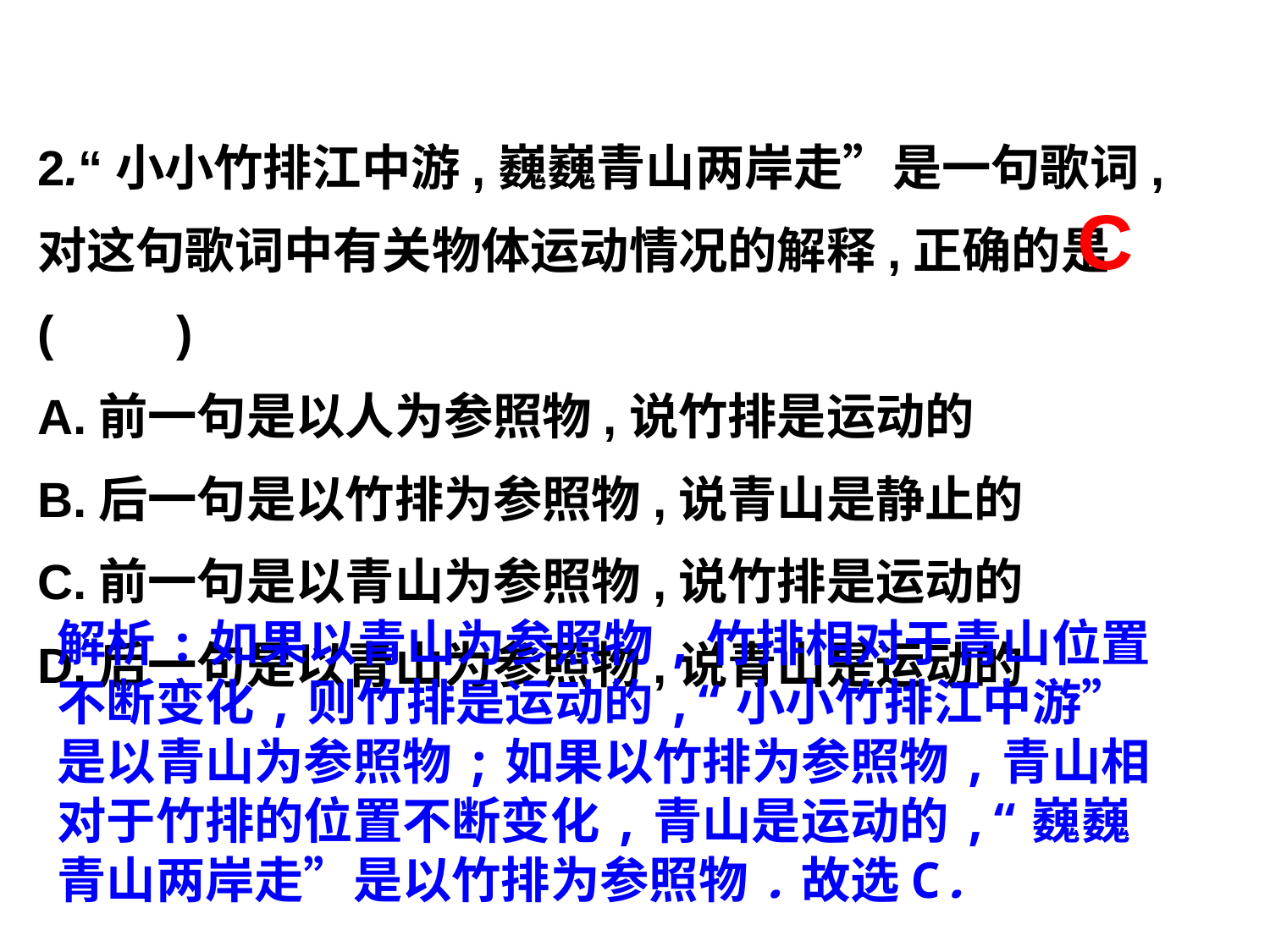

2.“小小竹排江中游,巍巍青山两岸走”是一句歌词,对这句歌词中有关物体运动情况的解释,正确的是	(　　)
A.前一句是以人为参照物,说竹排是运动的
B.后一句是以竹排为参照物,说青山是静止的
C.前一句是以青山为参照物,说竹排是运动的
D.后一句是以青山为参照物,说青山是运动的
C
解析:如果以青山为参照物,竹排相对于青山位置不断变化,则竹排是运动的,“小小竹排江中游”是以青山为参照物;如果以竹排为参照物,青山相对于竹排的位置不断变化,青山是运动的,“巍巍青山两岸走”是以竹排为参照物.故选C.